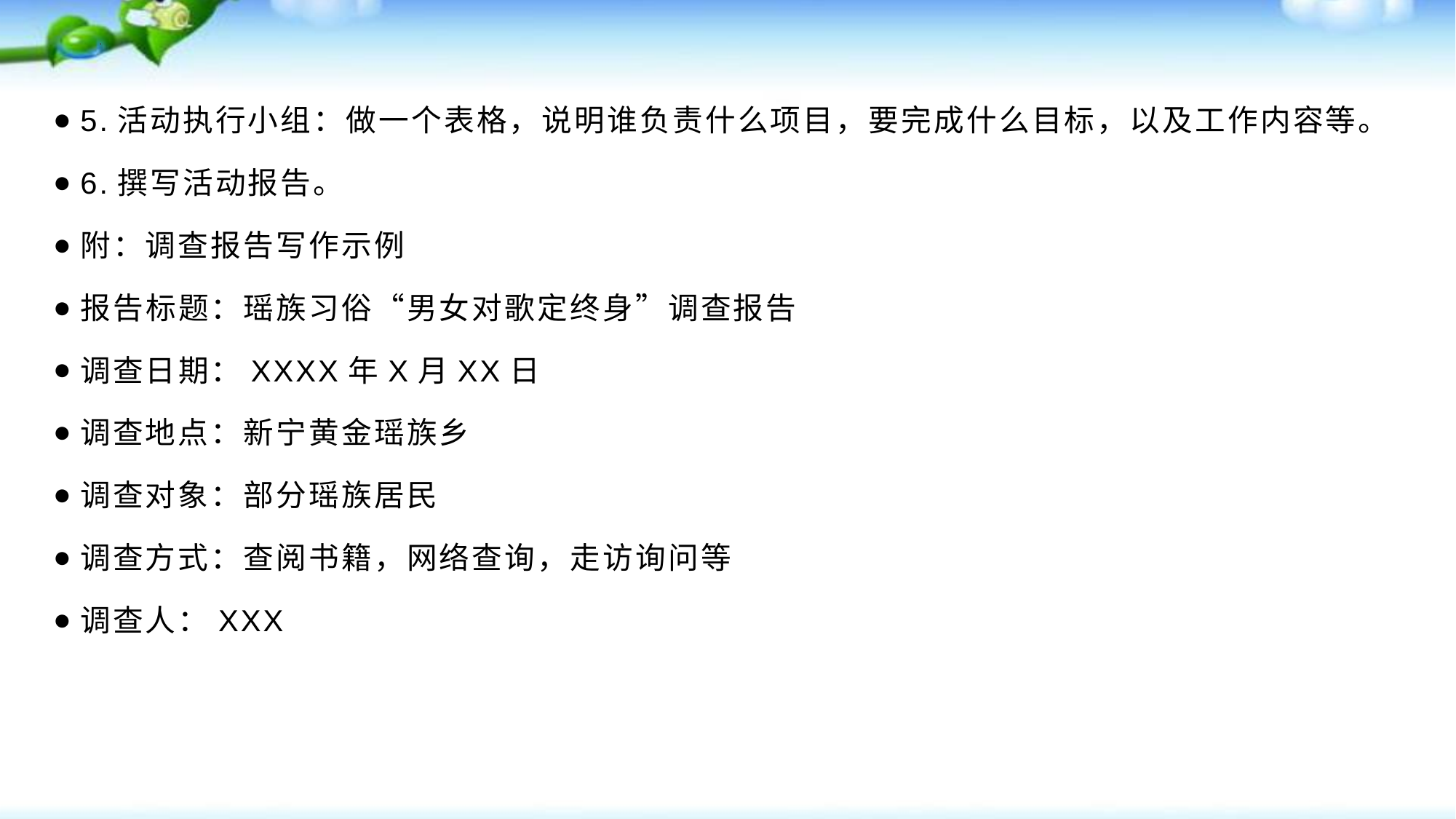

5.活动执行小组：做一个表格，说明谁负责什么项目，要完成什么目标，以及工作内容等。
6.撰写活动报告。
附：调查报告写作示例
报告标题：瑶族习俗“男女对歌定终身”调查报告
调查日期：XXXX年X月XX日
调查地点：新宁黄金瑶族乡
调查对象：部分瑶族居民
调查方式：查阅书籍，网络查询，走访询问等
调查人：XXX